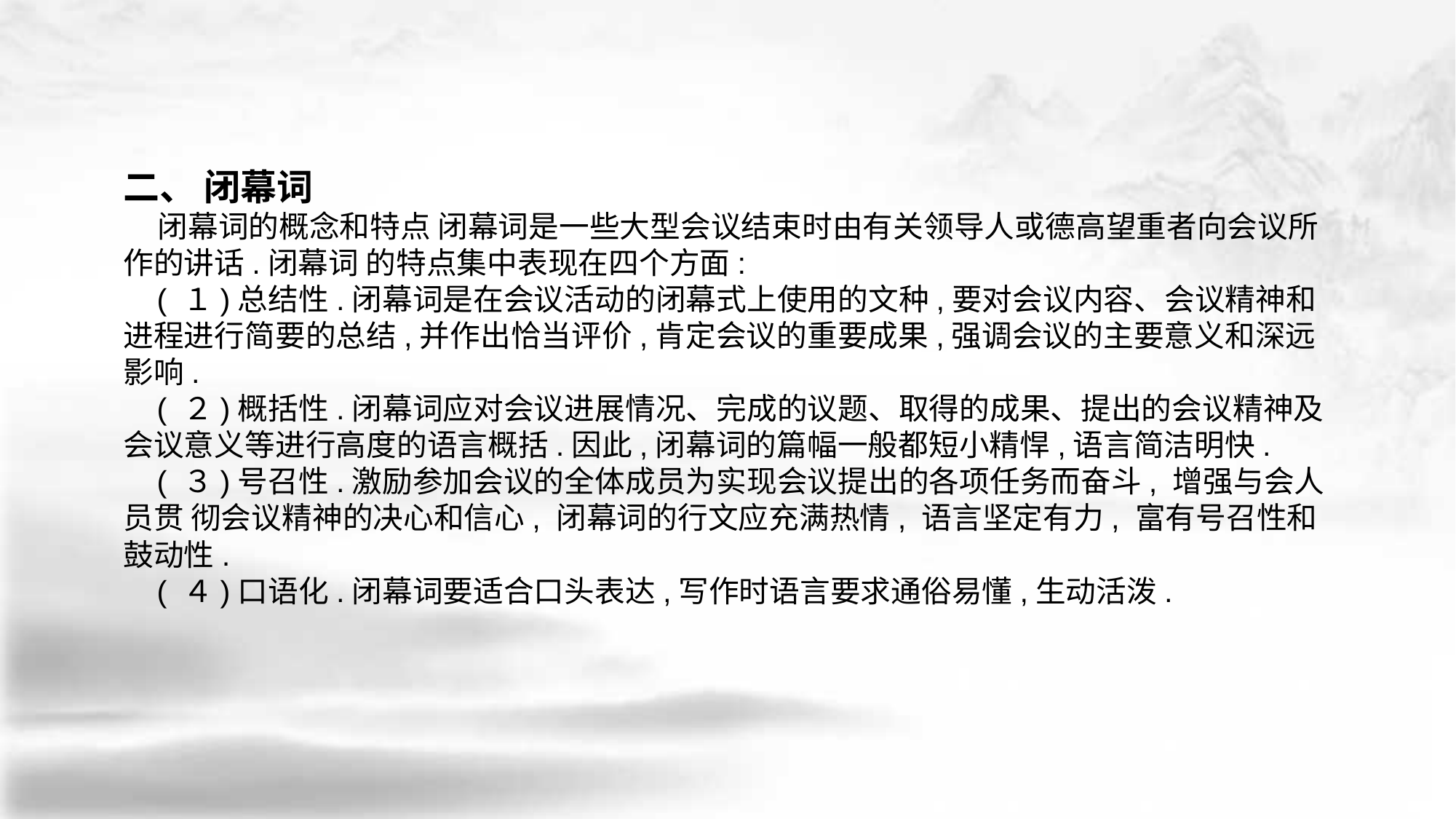

二、 闭幕词
    闭幕词的概念和特点 闭幕词是一些大型会议结束时由有关领导人或德高望重者向会议所作的讲话.闭幕词 的特点集中表现在四个方面:
    ( １)总结性.闭幕词是在会议活动的闭幕式上使用的文种,要对会议内容、会议精神和 进程进行简要的总结,并作出恰当评价,肯定会议的重要成果,强调会议的主要意义和深远 影响.
    ( ２)概括性.闭幕词应对会议进展情况、完成的议题、取得的成果、提出的会议精神及会议意义等进行高度的语言概括.因此,闭幕词的篇幅一般都短小精悍,语言简洁明快.
    ( ３)号召性.激励参加会议的全体成员为实现会议提出的各项任务而奋斗, 增强与会人员贯 彻会议精神的决心和信心, 闭幕词的行文应充满热情, 语言坚定有力, 富有号召性和鼓动性.
    ( ４)口语化.闭幕词要适合口头表达,写作时语言要求通俗易懂,生动活泼.